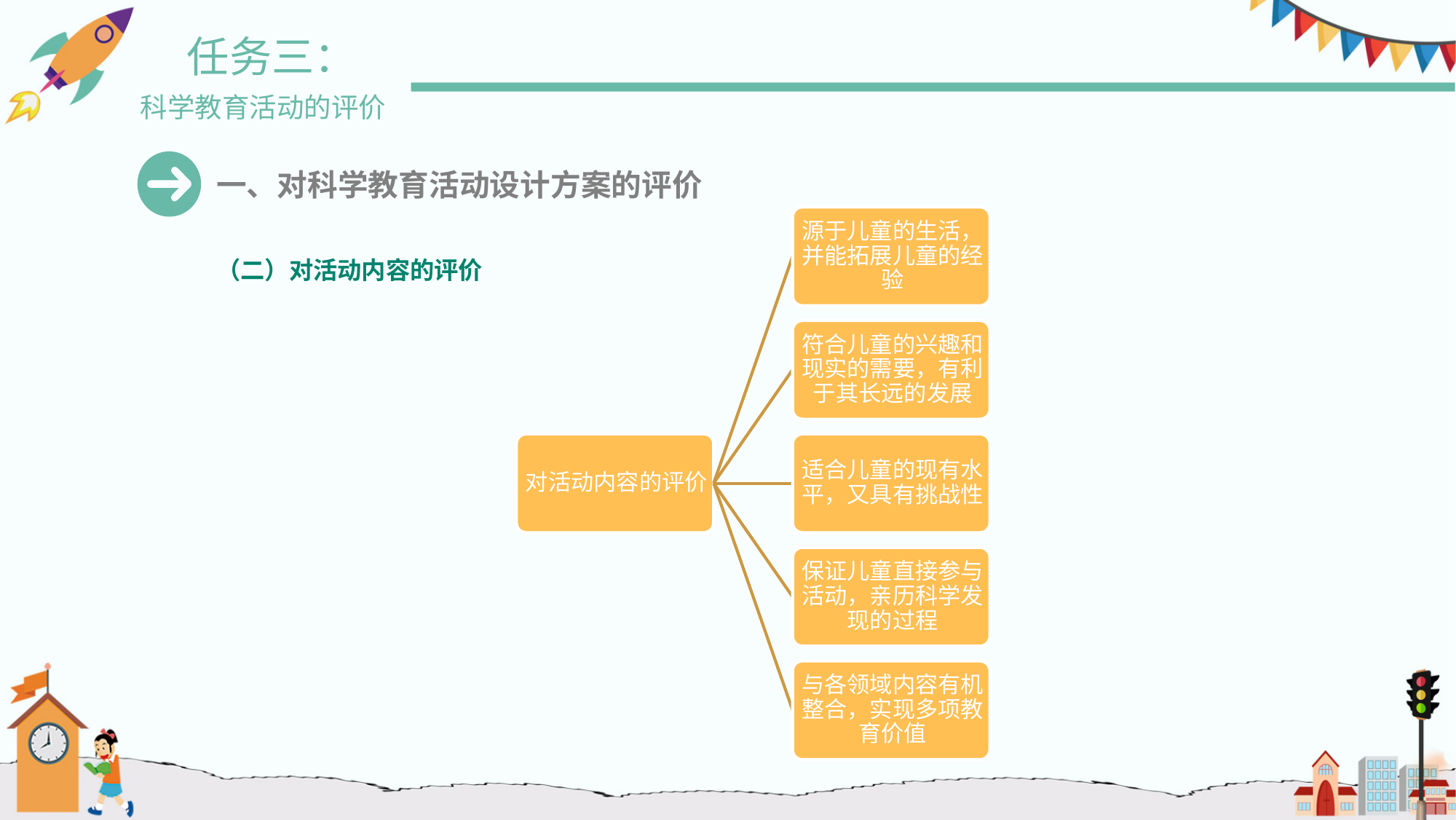

任务三：

科学教育活动的评价

一、对科学教育活动设计方案的评价
（二）对活动内容的评价
对活动内容的评价

源于儿童的生活，并能拓展儿童的经验

符合儿童的兴趣和现实的需要，有利于其长远的发展

适合儿童的现有水平，又具有挑战性

保证儿童直接参与活动，亲历科学发现的过程

与各领域内容有机整合，实现多项教育价值